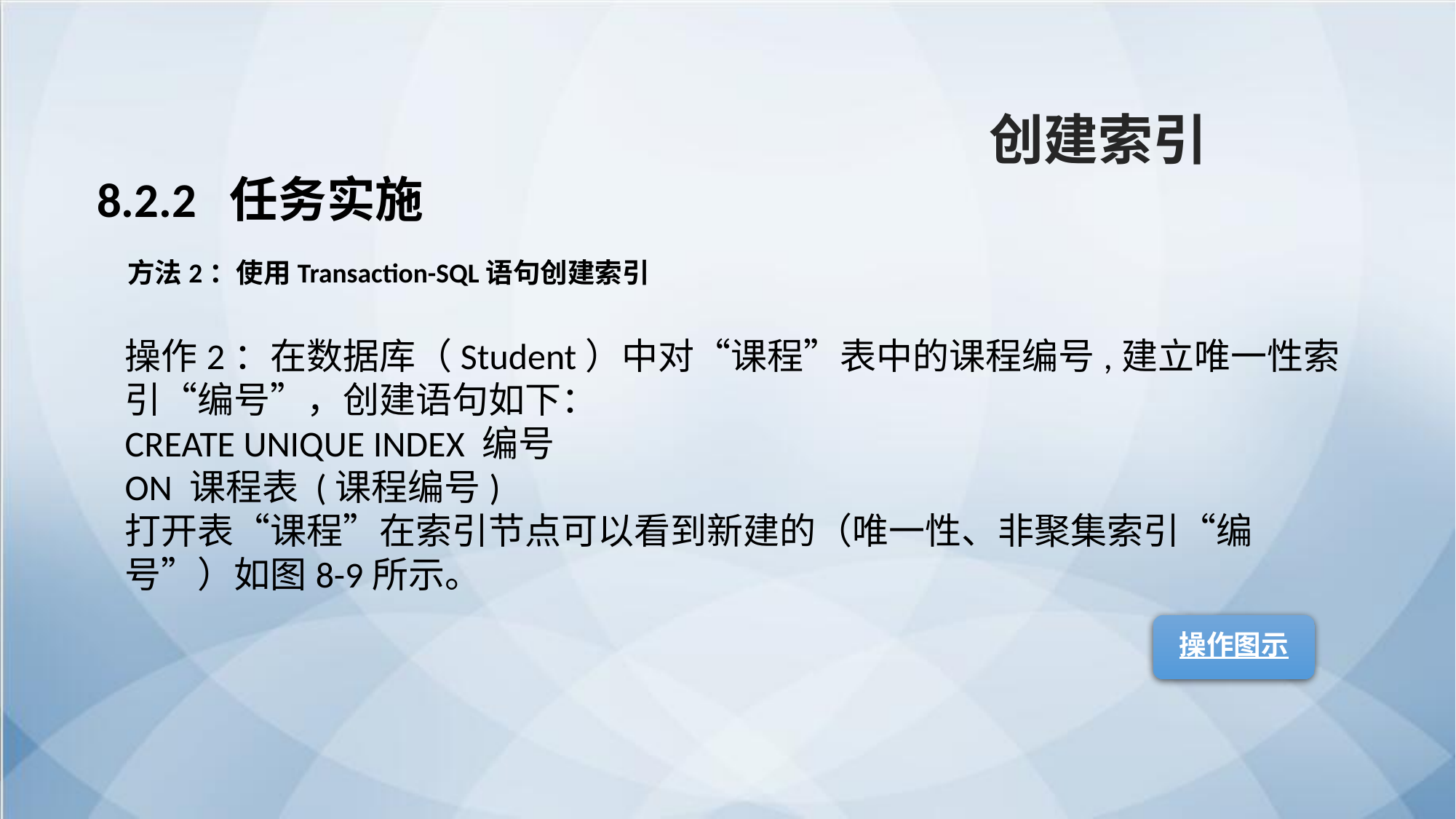

创建索引
8.2.2  任务实施
方法2：使用Transaction-SQL语句创建索引
操作2：在数据库（Student）中对“课程”表中的课程编号,建立唯一性索引“编号”，创建语句如下：
CREATE UNIQUE INDEX 编号
ON 课程表 (课程编号)
打开表“课程”在索引节点可以看到新建的（唯一性、非聚集索引“编号”）如图8-9所示。
操作图示